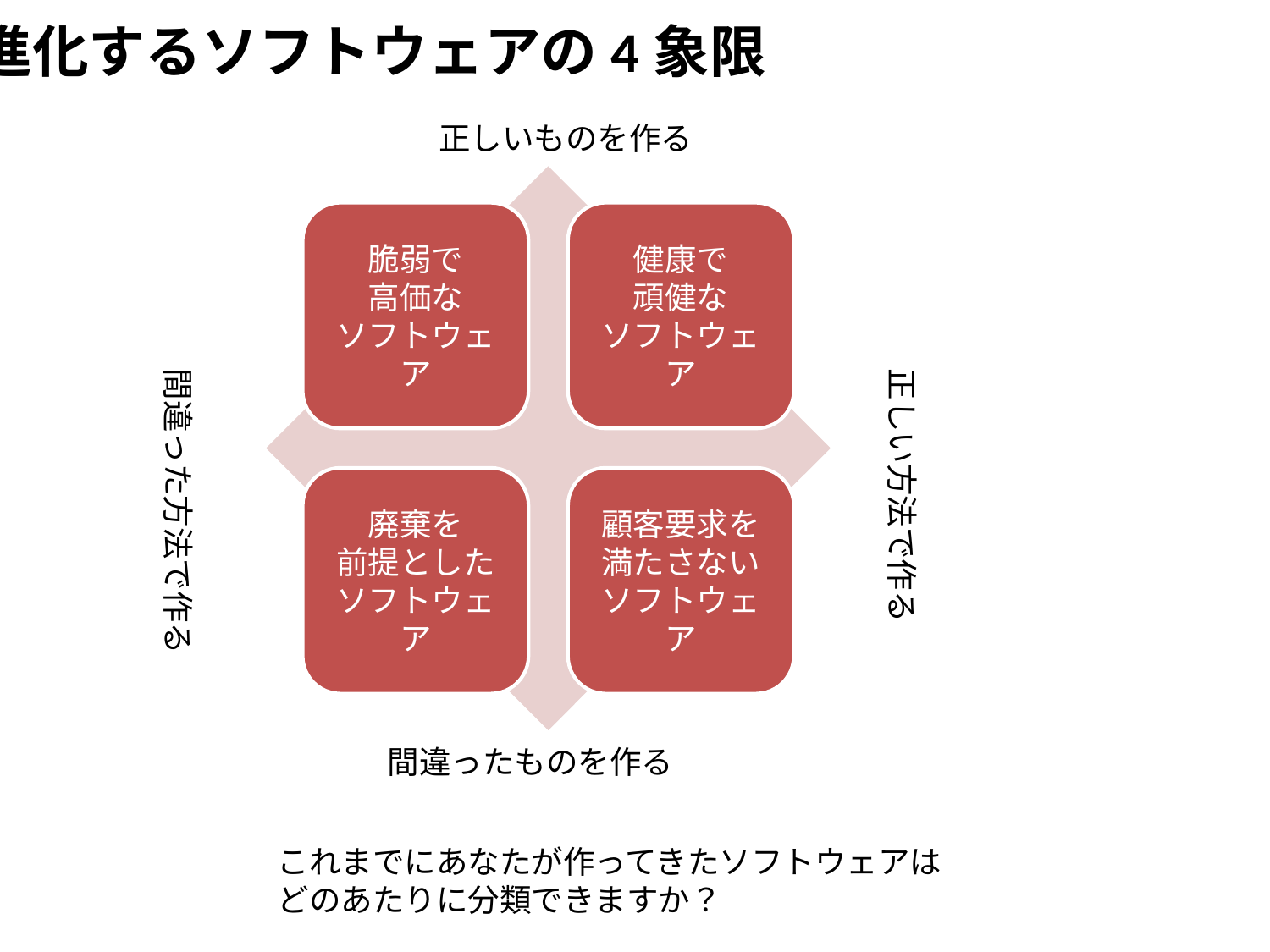

進化するソフトウェアの4象限
正しいものを作る
脆弱で
高価な
ソフトウェア
健康で
頑健な
ソフトウェア
廃棄を
前提とした
ソフトウェア
顧客要求を満たさないソフトウェア
間違った方法で作る
正しい方法で作る
間違ったものを作る
これまでにあなたが作ってきたソフトウェアは
どのあたりに分類できますか？